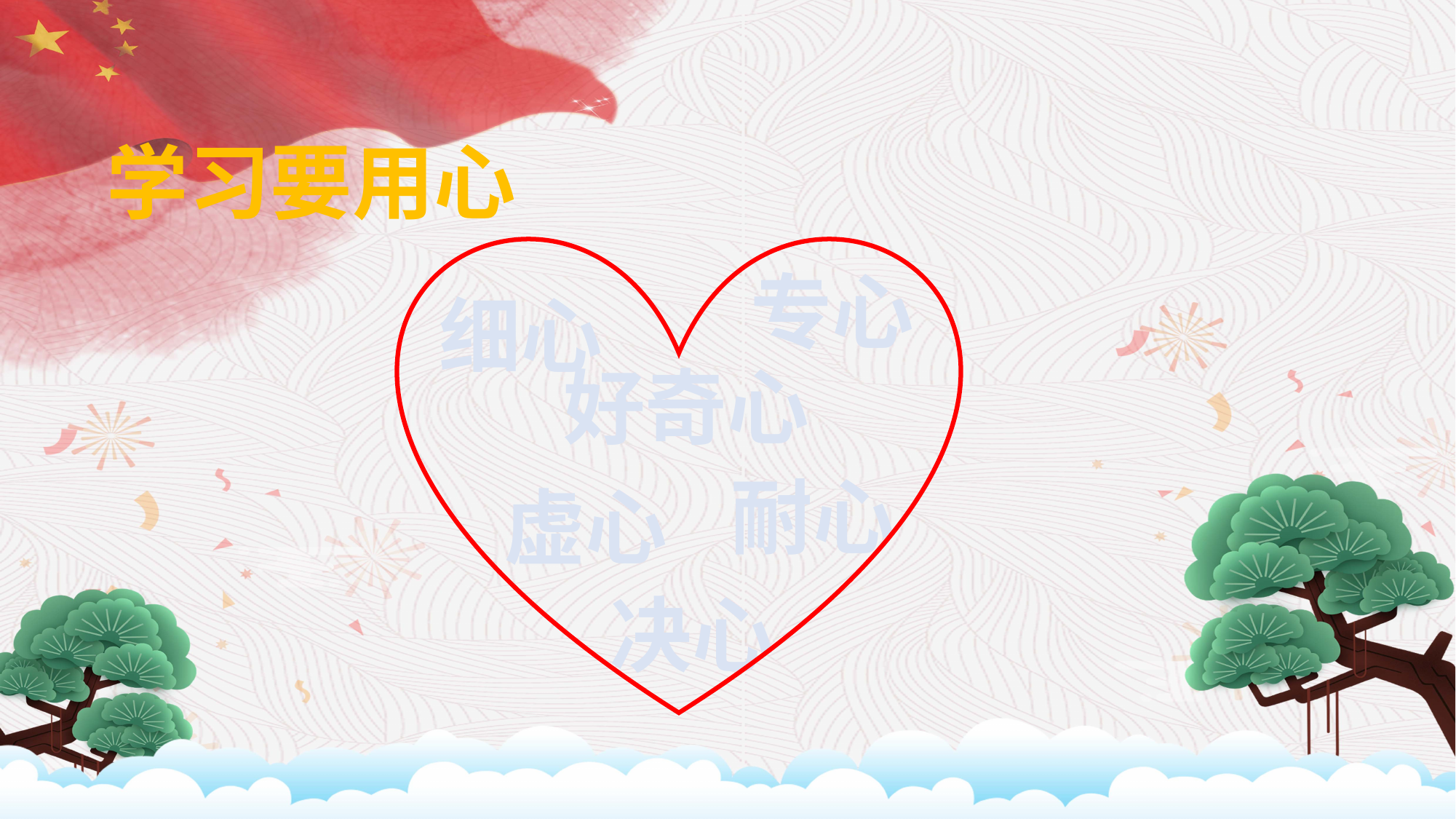

学习要用心
   细心

专心
好奇心
   虚心
耐心
决心